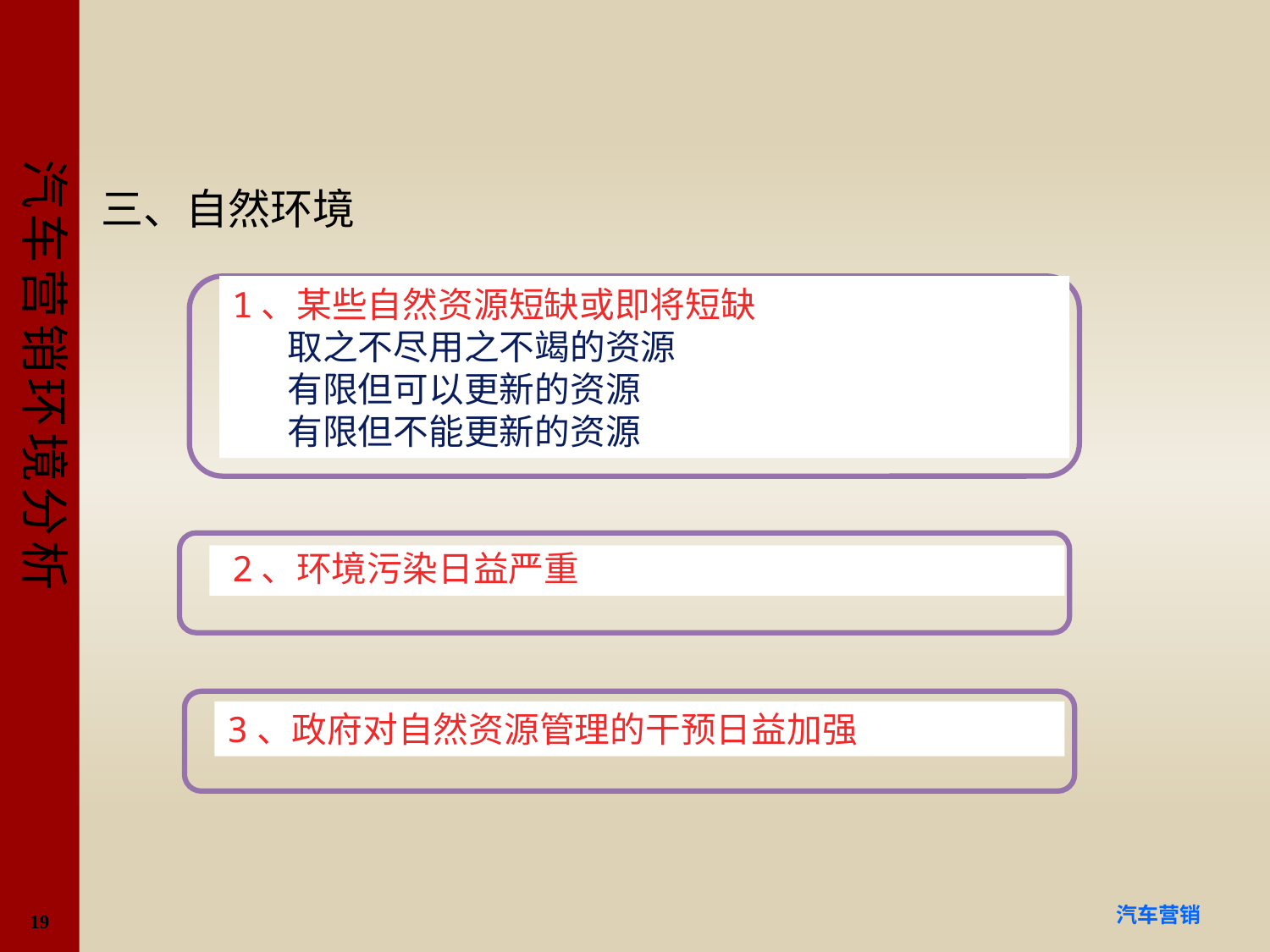

#
三、自然环境

1、某些自然资源短缺或即将短缺
      取之不尽用之不竭的资源
      有限但可以更新的资源
      有限但不能更新的资源

 2、环境污染日益严重

3、政府对自然资源管理的干预日益加强
19